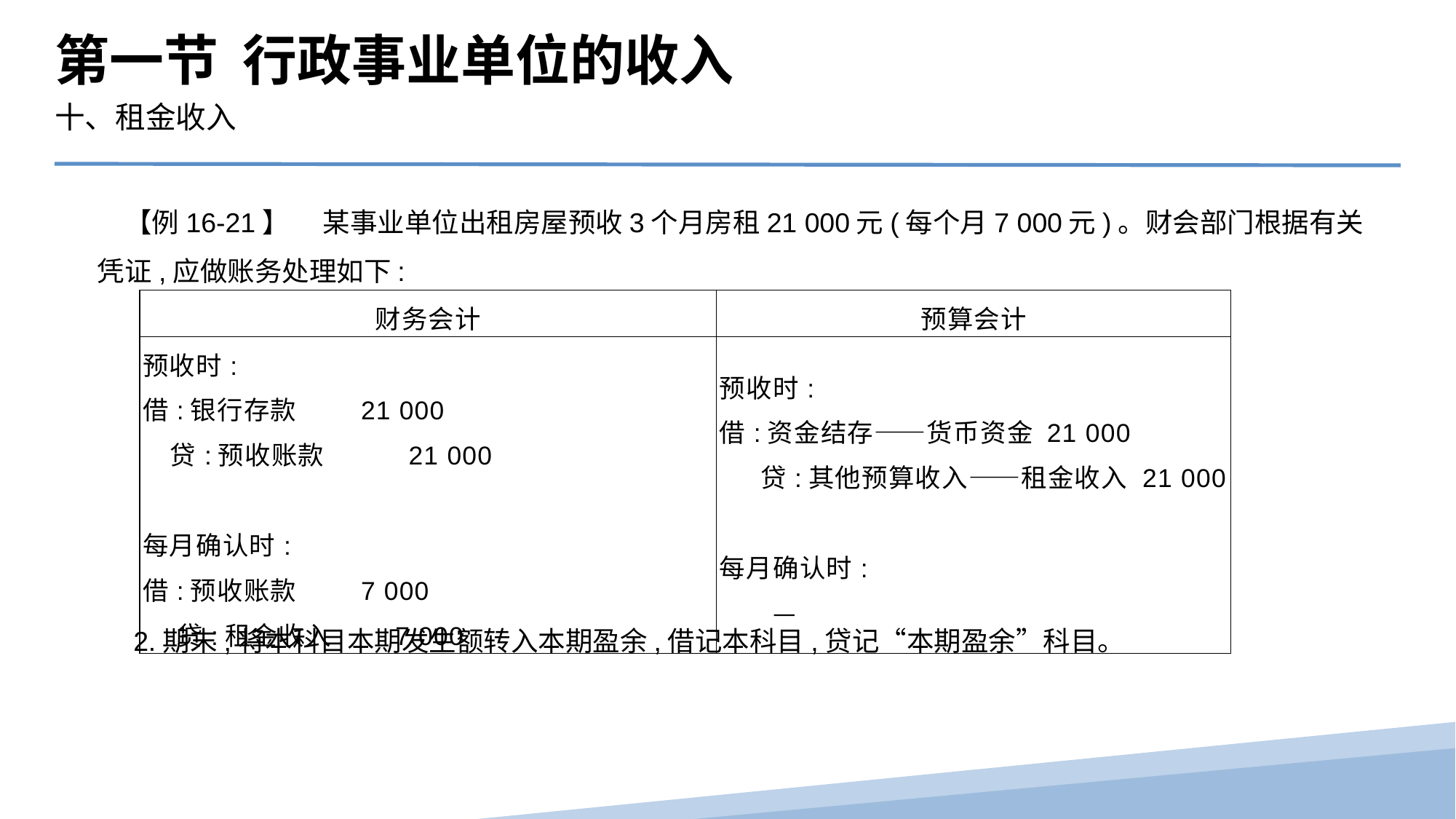

第一节  行政事业单位的收入
十、租金收入
　【例16-21】　 某事业单位出租房屋预收3个月房租21 000元(每个月7 000元)。财会部门根据有关凭证,应做账务处理如下:

| 财务会计 | 预算会计 |
| --- | --- |
| 预收时: 借:银行存款 21 000 贷:预收账款 21 000 　 每月确认时: 借:预收账款 7 000 贷:租金收入 7 000 | 预收时: 借:资金结存——货币资金 21 000 贷:其他预算收入——租金收入 21 000 　 每月确认时: 　　— |
2.期末,将本科目本期发生额转入本期盈余,借记本科目,贷记“本期盈余”科目。